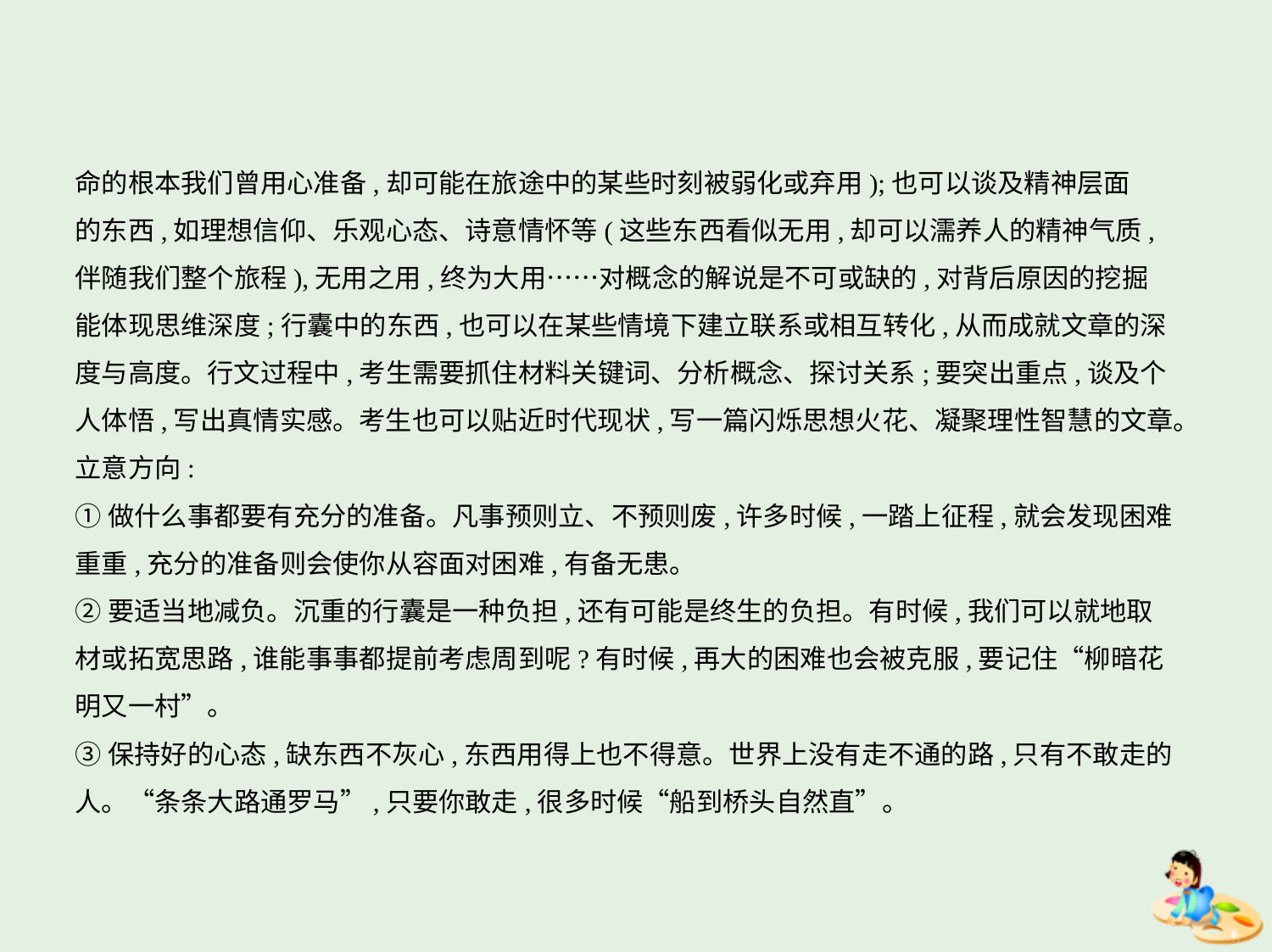

命的根本我们曾用心准备,却可能在旅途中的某些时刻被弱化或弃用);也可以谈及精神层面
的东西,如理想信仰、乐观心态、诗意情怀等(这些东西看似无用,却可以濡养人的精神气质,
伴随我们整个旅程),无用之用,终为大用……对概念的解说是不可或缺的,对背后原因的挖掘
能体现思维深度;行囊中的东西,也可以在某些情境下建立联系或相互转化,从而成就文章的深
度与高度。行文过程中,考生需要抓住材料关键词、分析概念、探讨关系;要突出重点,谈及个
人体悟,写出真情实感。考生也可以贴近时代现状,写一篇闪烁思想火花、凝聚理性智慧的文章。
立意方向:
①做什么事都要有充分的准备。凡事预则立、不预则废,许多时候,一踏上征程,就会发现困难
重重,充分的准备则会使你从容面对困难,有备无患。
②要适当地减负。沉重的行囊是一种负担,还有可能是终生的负担。有时候,我们可以就地取
材或拓宽思路,谁能事事都提前考虑周到呢?有时候,再大的困难也会被克服,要记住“柳暗花
明又一村”。
③保持好的心态,缺东西不灰心,东西用得上也不得意。世界上没有走不通的路,只有不敢走的
人。“条条大路通罗马”,只要你敢走,很多时候“船到桥头自然直”。